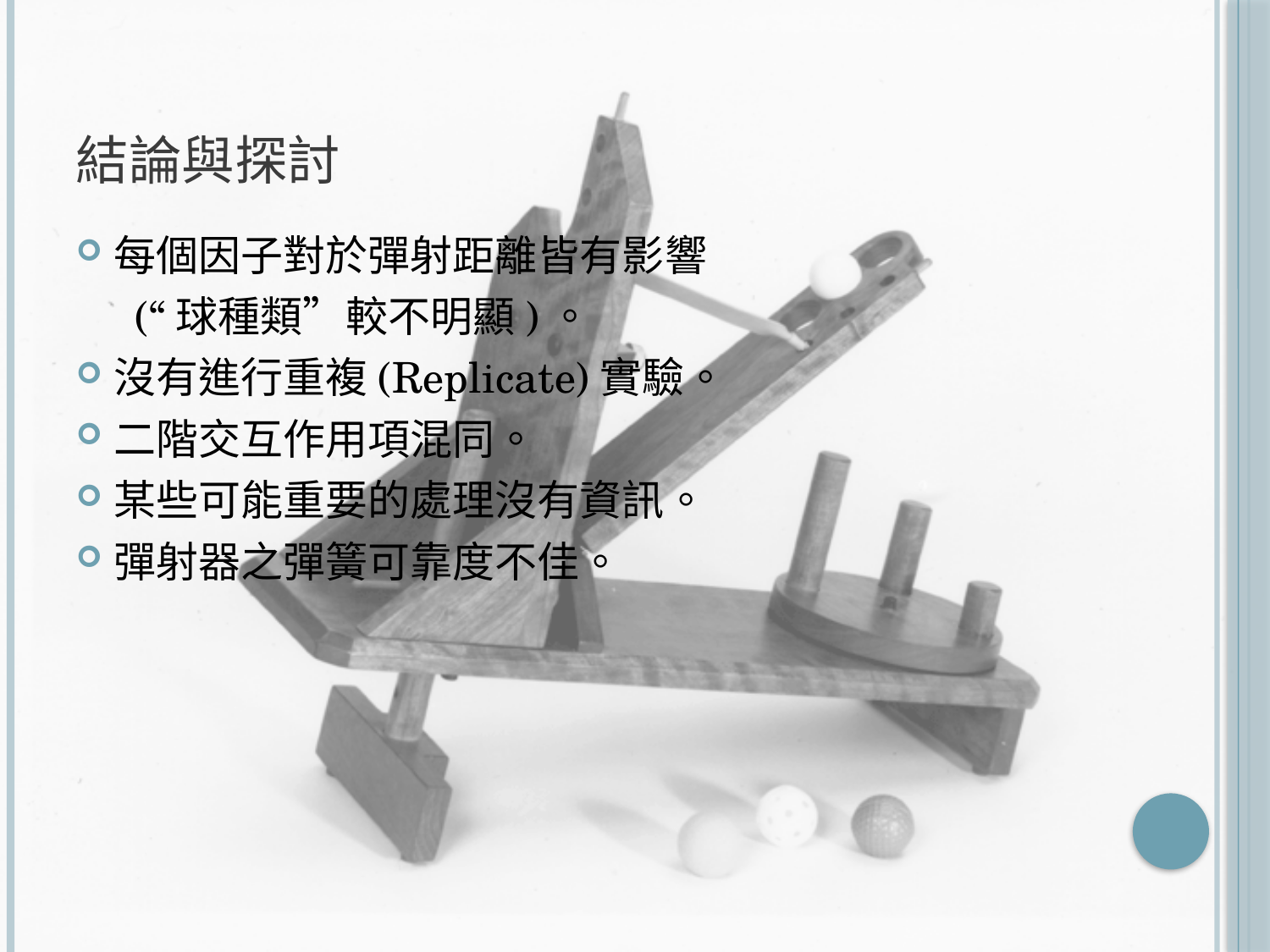

# 結論與探討
每個因子對於彈射距離皆有影響
     (“球種類”較不明顯)。
沒有進行重複(Replicate)實驗。
二階交互作用項混同。
某些可能重要的處理沒有資訊。
彈射器之彈簧可靠度不佳。